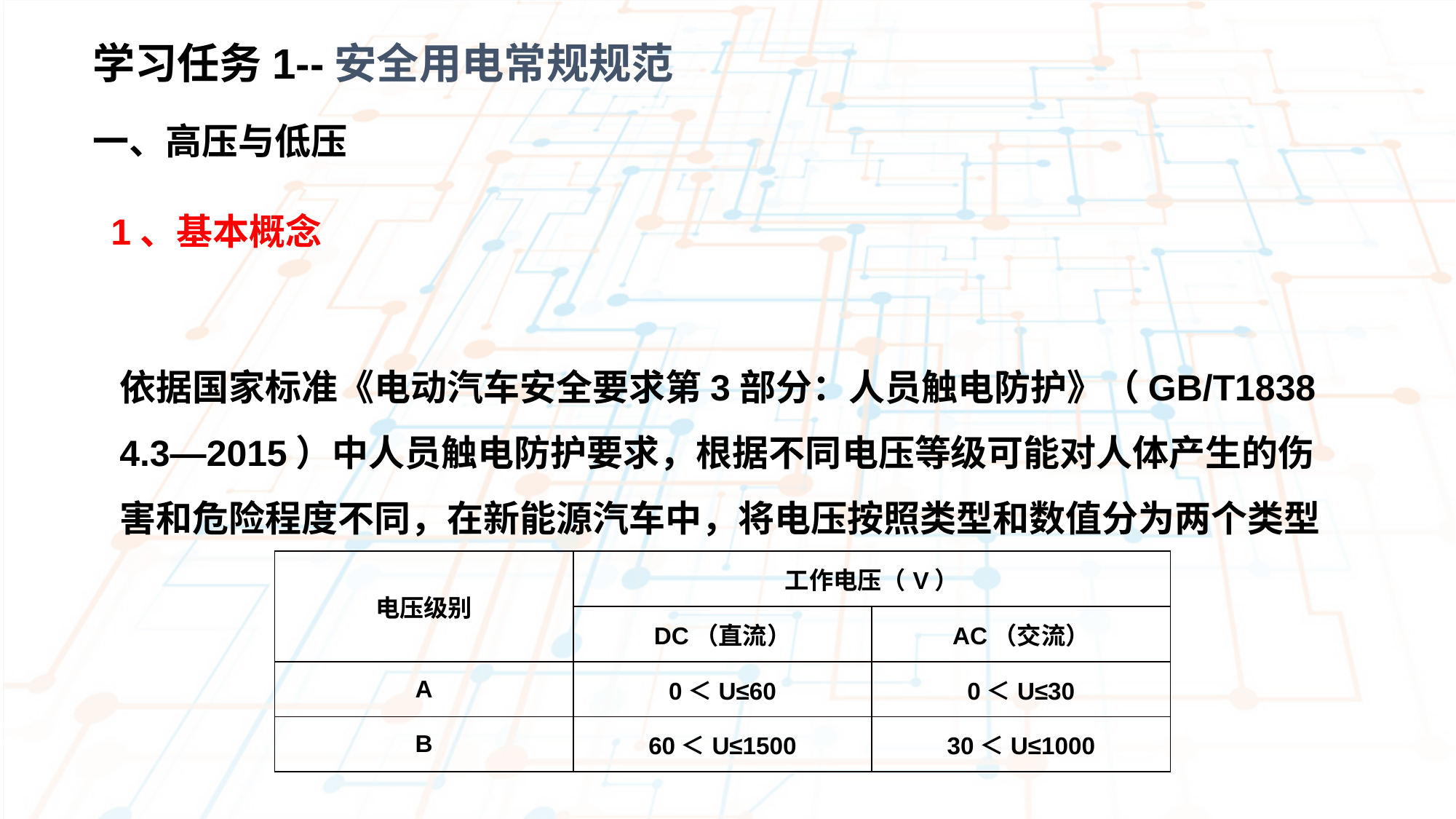

学习任务1--安全用电常规规范
一、高压与低压

1、基本概念
     依据国家标准《电动汽车安全要求第3部分：人员触电防护》（GB/T18384.3—2015）中人员触电防护要求，根据不同电压等级可能对人体产生的伤害和危险程度不同，在新能源汽车中，将电压按照类型和数值分为两个类型
| 电压级别 | 工作电压（V） |  |
| --- | --- | --- |
|  | DC（直流） | AC（交流） |
| A | 0＜U≤60 | 0＜U≤30 |
| B | 60＜U≤1500 | 30＜U≤1000 |